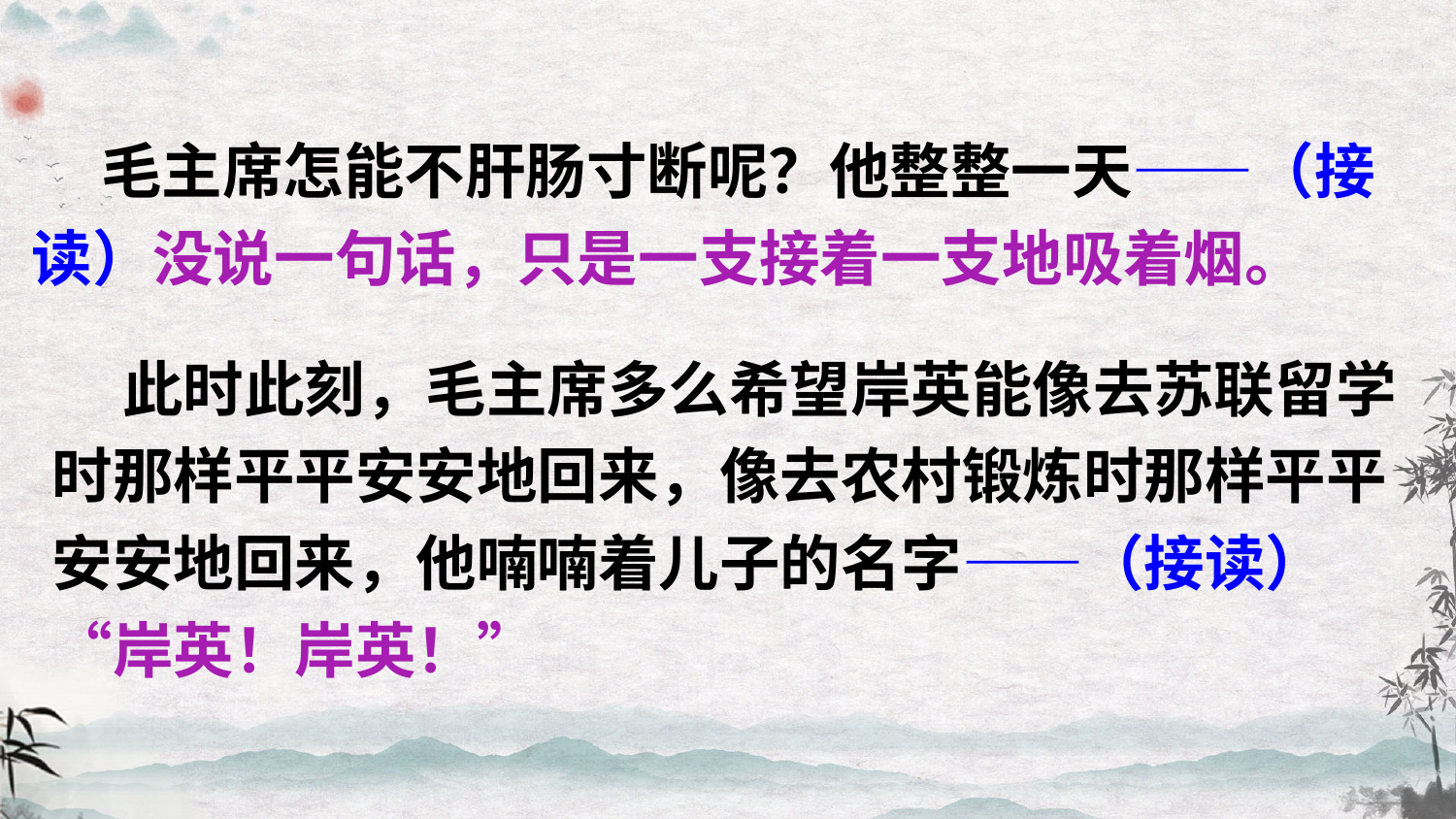

毛主席怎能不肝肠寸断呢？他整整一天——（接读）没说一句话，只是一支接着一支地吸着烟。
    此时此刻，毛主席多么希望岸英能像去苏联留学时那样平平安安地回来，像去农村锻炼时那样平平安安地回来，他喃喃着儿子的名字——（接读）“岸英！岸英！”